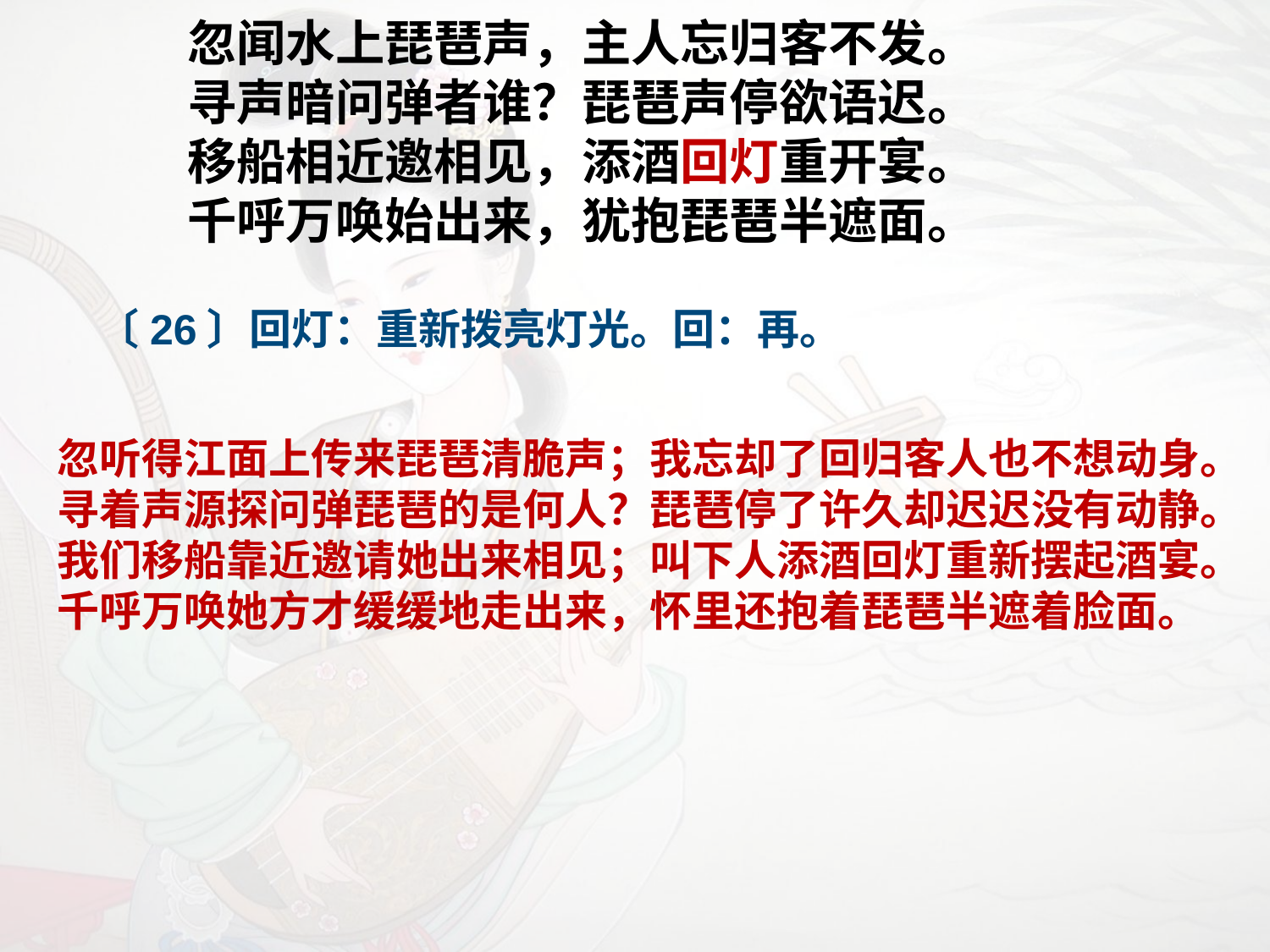

忽闻水上琵琶声，主人忘归客不发。
寻声暗问弹者谁？琵琶声停欲语迟。
移船相近邀相见，添酒回灯重开宴。
千呼万唤始出来，犹抱琵琶半遮面。
〔26〕回灯：重新拨亮灯光。回：再。
忽听得江面上传来琵琶清脆声；我忘却了回归客人也不想动身。寻着声源探问弹琵琶的是何人？琵琶停了许久却迟迟没有动静。
我们移船靠近邀请她出来相见；叫下人添酒回灯重新摆起酒宴。千呼万唤她方才缓缓地走出来，怀里还抱着琵琶半遮着脸面。